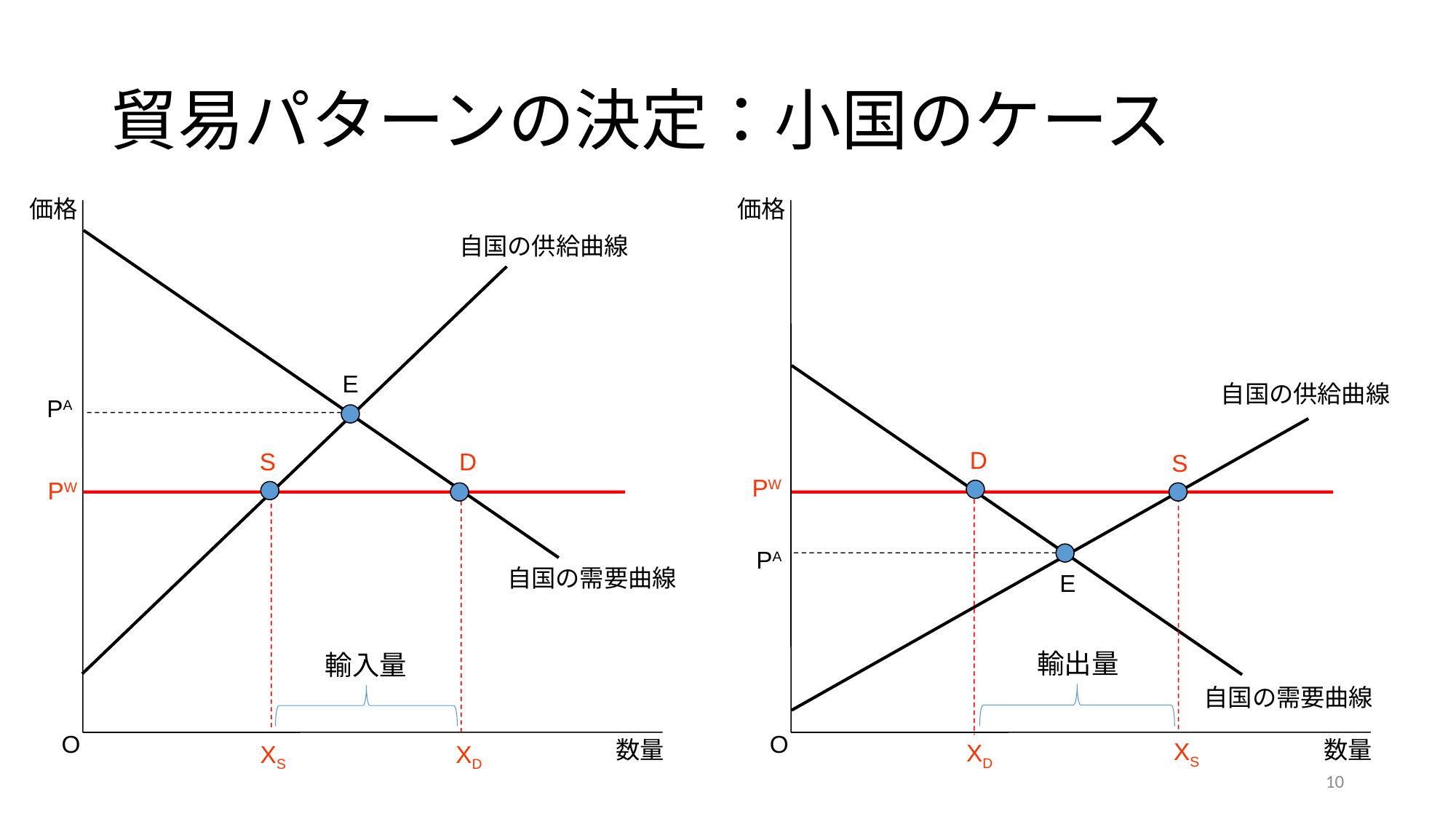

# 貿易パターンの決定：小国のケース
価格

O
数量

価格

O
数量

自国の供給曲線

E

自国の供給曲線
PA

D
D
S
S
PW
PW

PA

自国の需要曲線
E

輸出量
輸入量
自国の需要曲線
XS
XD
XD
XS
10